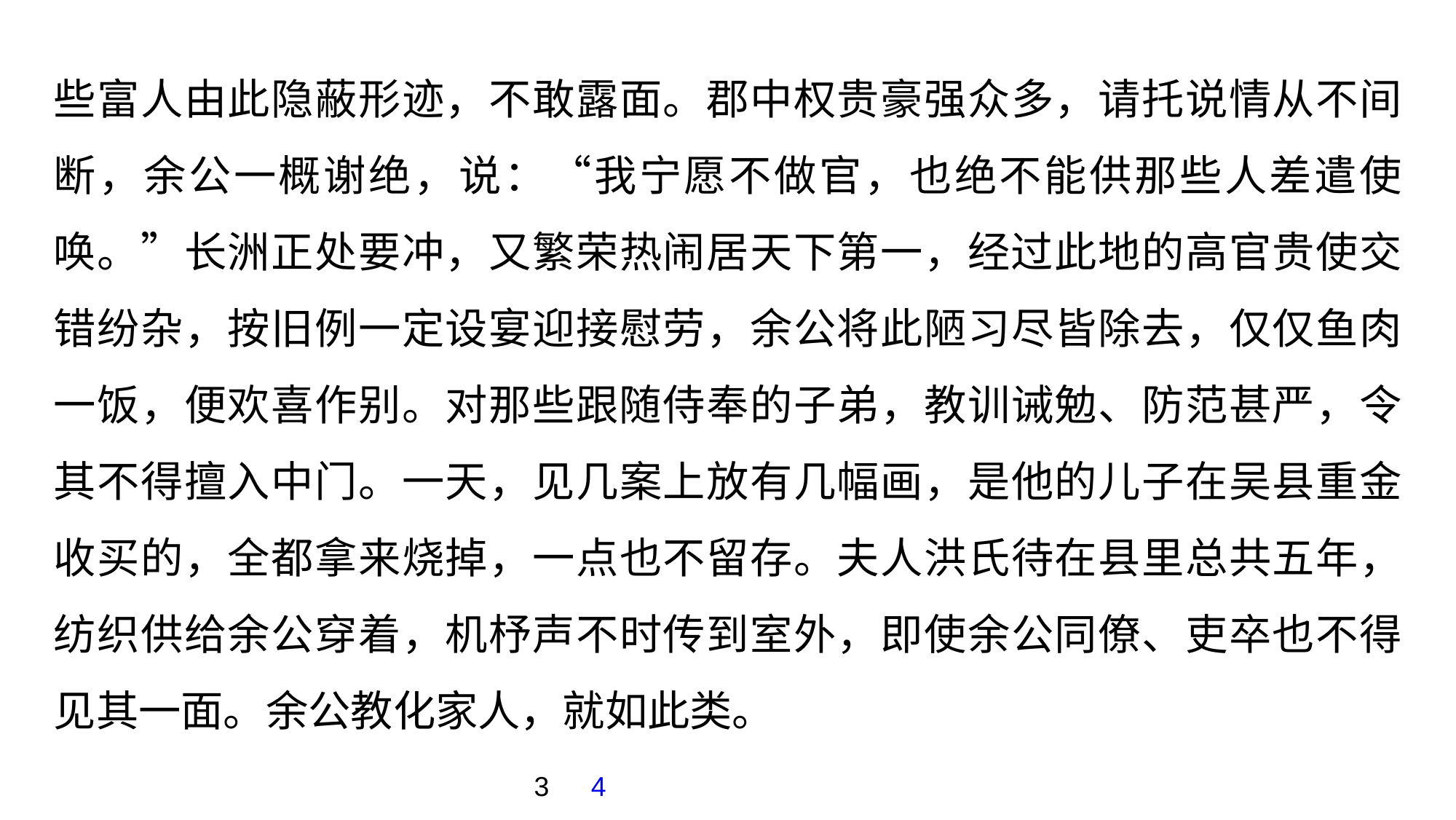

些富人由此隐蔽形迹，不敢露面。郡中权贵豪强众多，请托说情从不间断，余公一概谢绝，说：“我宁愿不做官，也绝不能供那些人差遣使唤。”长洲正处要冲，又繁荣热闹居天下第一，经过此地的高官贵使交错纷杂，按旧例一定设宴迎接慰劳，余公将此陋习尽皆除去，仅仅鱼肉一饭，便欢喜作别。对那些跟随侍奉的子弟，教训诫勉、防范甚严，令其不得擅入中门。一天，见几案上放有几幅画，是他的儿子在吴县重金收买的，全都拿来烧掉，一点也不留存。夫人洪氏待在县里总共五年，纺织供给余公穿着，机杼声不时传到室外，即使余公同僚、吏卒也不得见其一面。余公教化家人，就如此类。
3
4